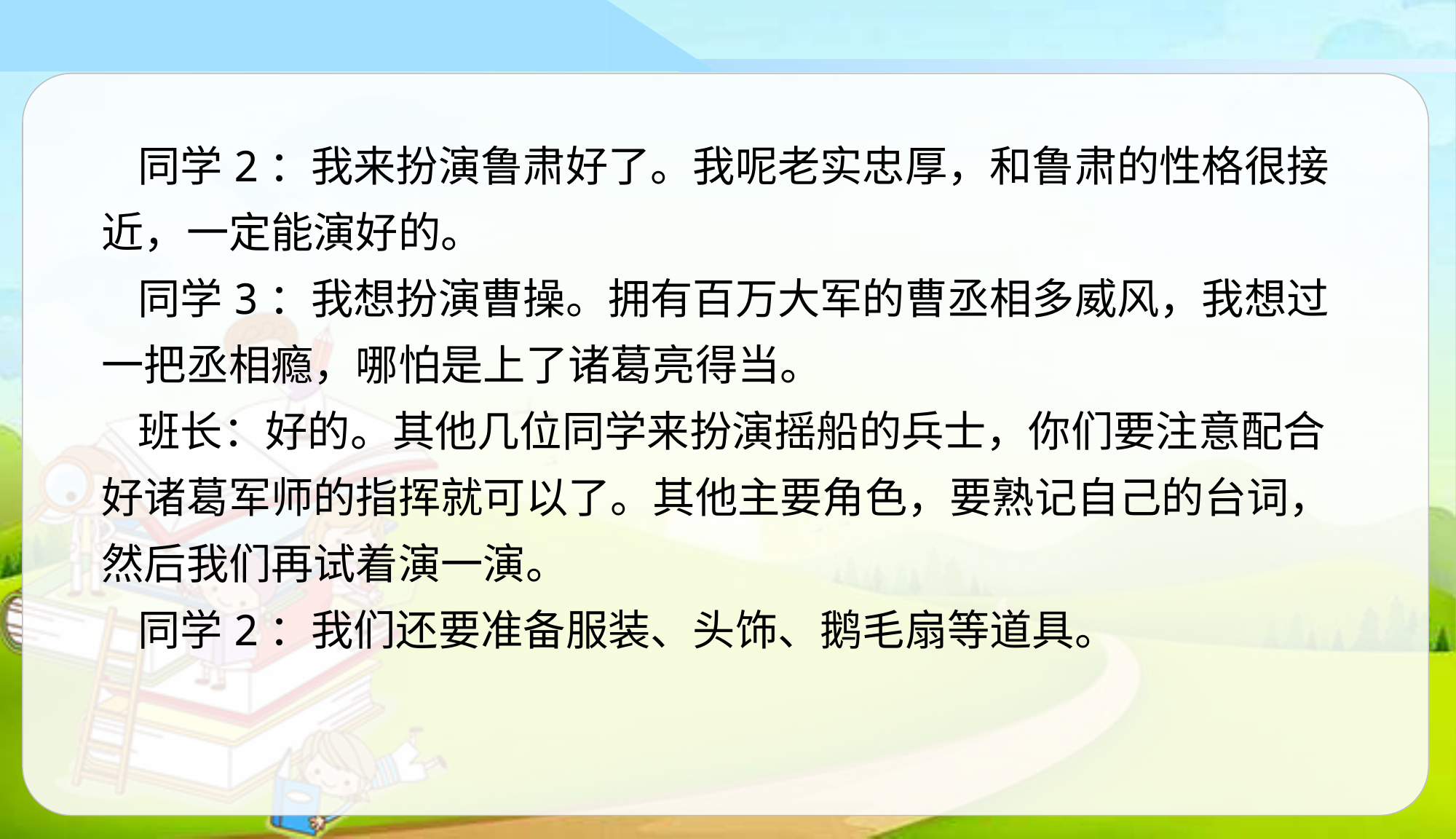

同学2：我来扮演鲁肃好了。我呢老实忠厚，和鲁肃的性格很接近，一定能演好的。
同学3：我想扮演曹操。拥有百万大军的曹丞相多威风，我想过一把丞相瘾，哪怕是上了诸葛亮得当。
班长：好的。其他几位同学来扮演摇船的兵士，你们要注意配合好诸葛军师的指挥就可以了。其他主要角色，要熟记自己的台词，然后我们再试着演一演。
同学2：我们还要准备服装、头饰、鹅毛扇等道具。